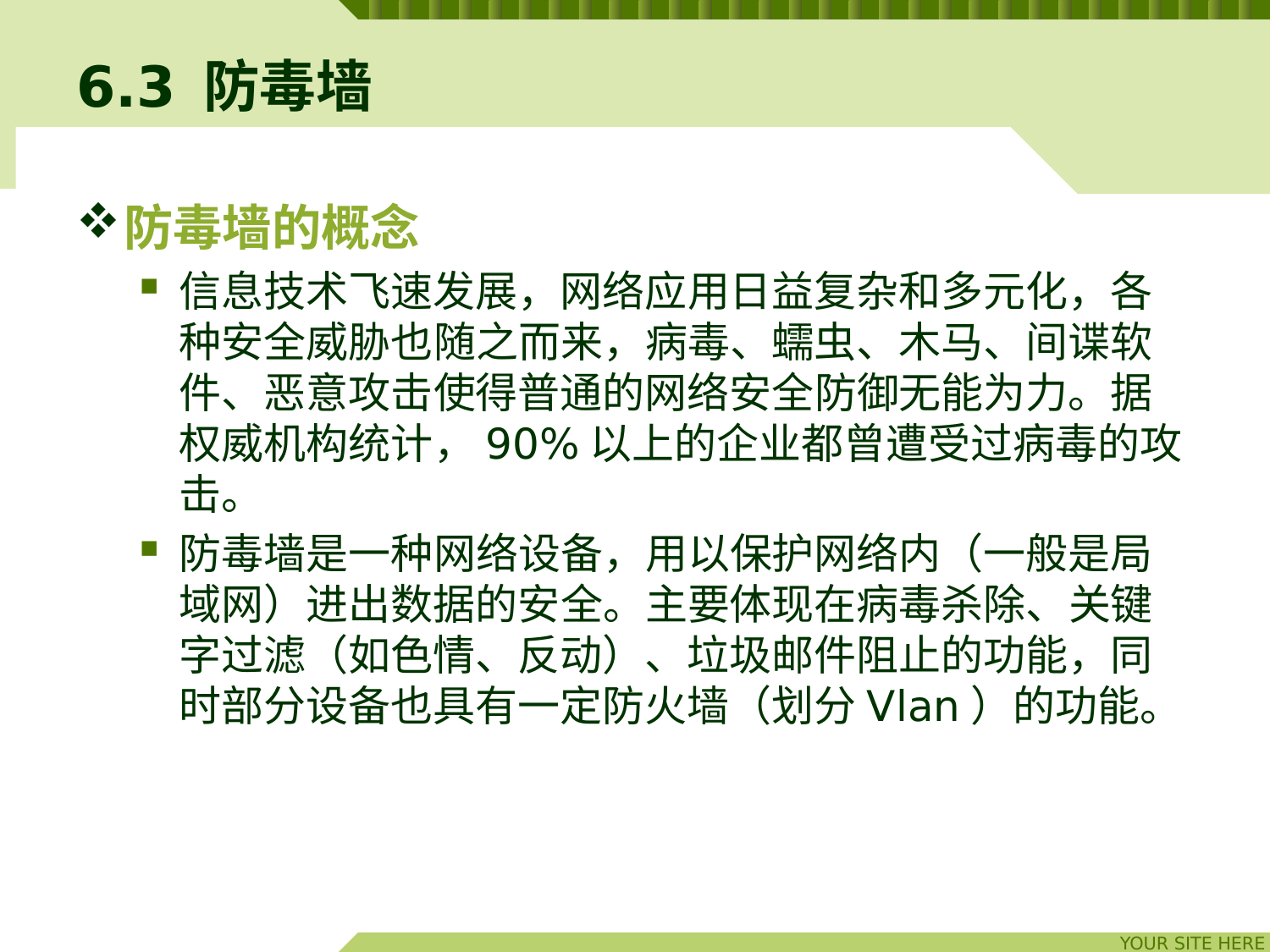

# 6.3	防毒墙
防毒墙的概念
信息技术飞速发展，网络应用日益复杂和多元化，各种安全威胁也随之而来，病毒、蠕虫、木马、间谍软件、恶意攻击使得普通的网络安全防御无能为力。据权威机构统计，90%以上的企业都曾遭受过病毒的攻击。
防毒墙是一种网络设备，用以保护网络内（一般是局域网）进出数据的安全。主要体现在病毒杀除、关键字过滤（如色情、反动）、垃圾邮件阻止的功能，同时部分设备也具有一定防火墙（划分Vlan）的功能。